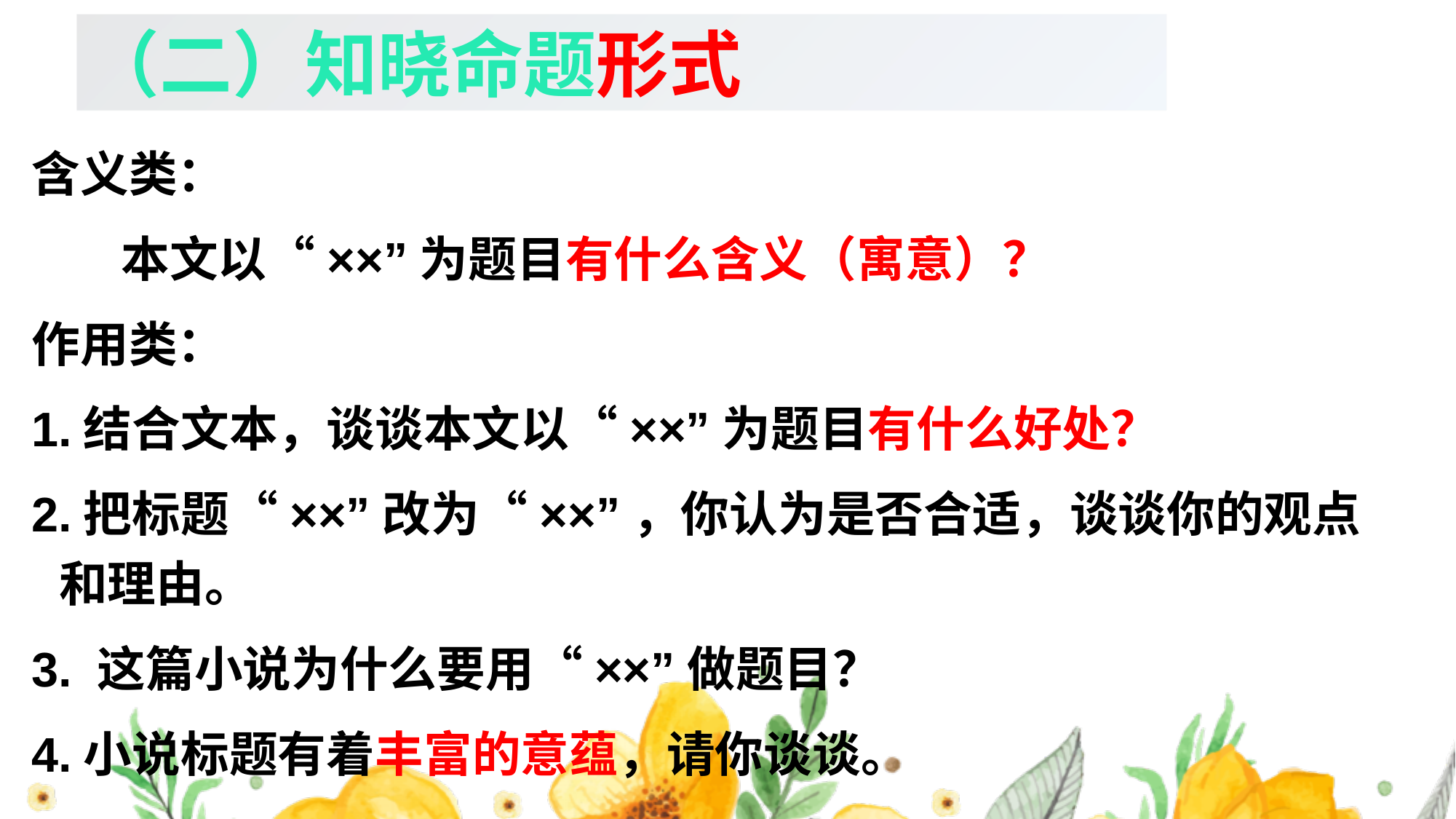

（二）知晓命题形式
含义类：
       本文以“××”为题目有什么含义（寓意）？
作用类：
1.结合文本，谈谈本文以“××”为题目有什么好处？
2.把标题“××”改为“××”，你认为是否合适，谈谈你的观点和理由。
3. 这篇小说为什么要用“××”做题目？
4.小说标题有着丰富的意蕴，请你谈谈。